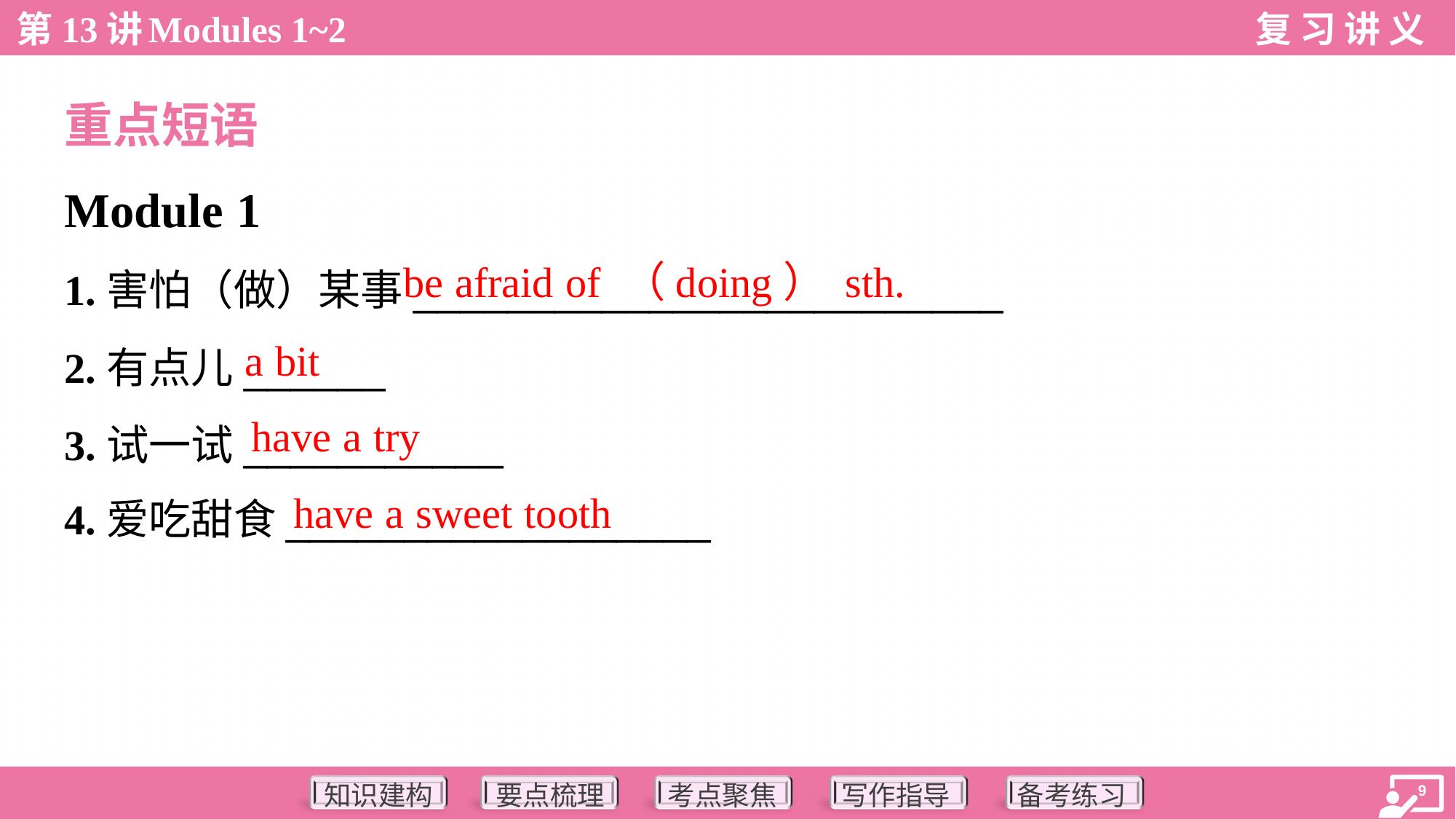

重点短语
Module 1
be afraid of （doing） sth.
1.害怕（做）某事_________________________
2.有点儿______
3.试一试___________
4.爱吃甜食__________________
a bit
have a try
have a sweet tooth